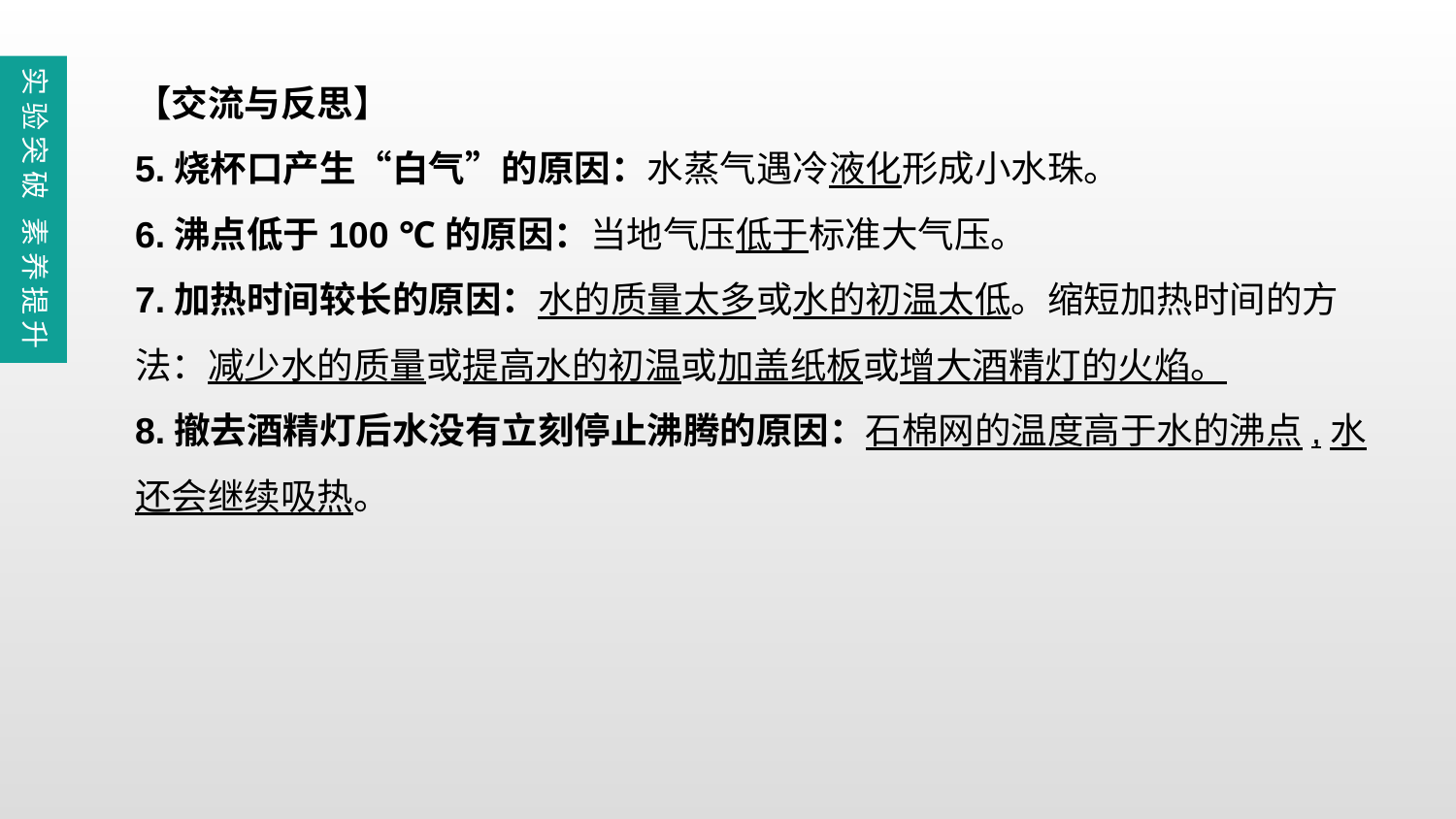

【交流与反思】
5.烧杯口产生“白气”的原因：水蒸气遇冷液化形成小水珠。
6.沸点低于100 ℃的原因：当地气压低于标准大气压。
7.加热时间较长的原因：水的质量太多或水的初温太低。缩短加热时间的方法：减少水的质量或提高水的初温或加盖纸板或增大酒精灯的火焰。
8.撤去酒精灯后水没有立刻停止沸腾的原因：石棉网的温度高于水的沸点,水还会继续吸热。

实验突破 素养提升